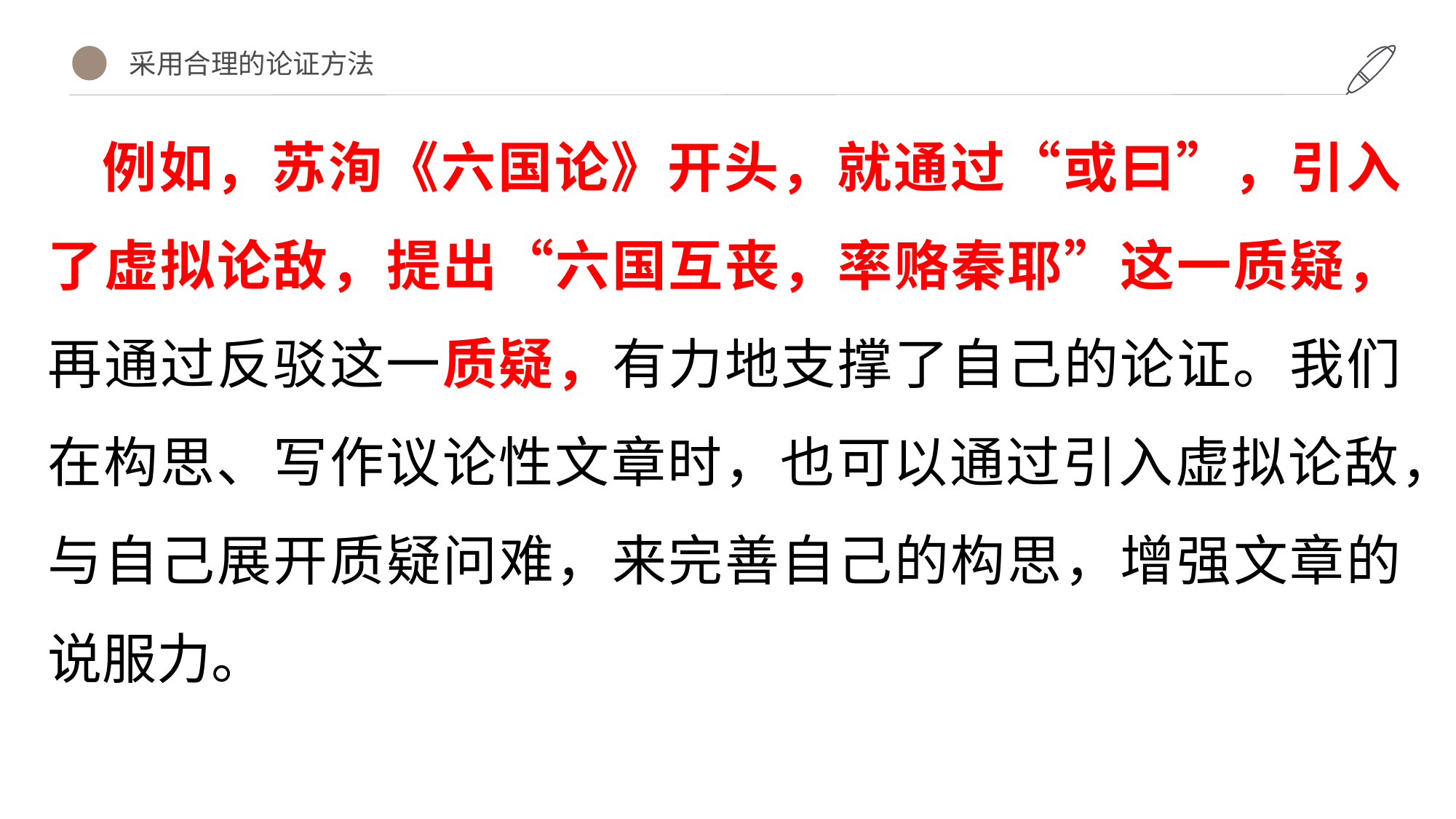

采用合理的论证方法

例如，苏洵《六国论》开头，就通过“或曰”，引入了虚拟论敌，提出“六国互丧，率赂秦耶”这一质疑，再通过反驳这一质疑，有力地支撑了自己的论证。我们在构思、写作议论性文章时，也可以通过引入虚拟论敌，与自己展开质疑问难，来完善自己的构思，增强文章的说服力。